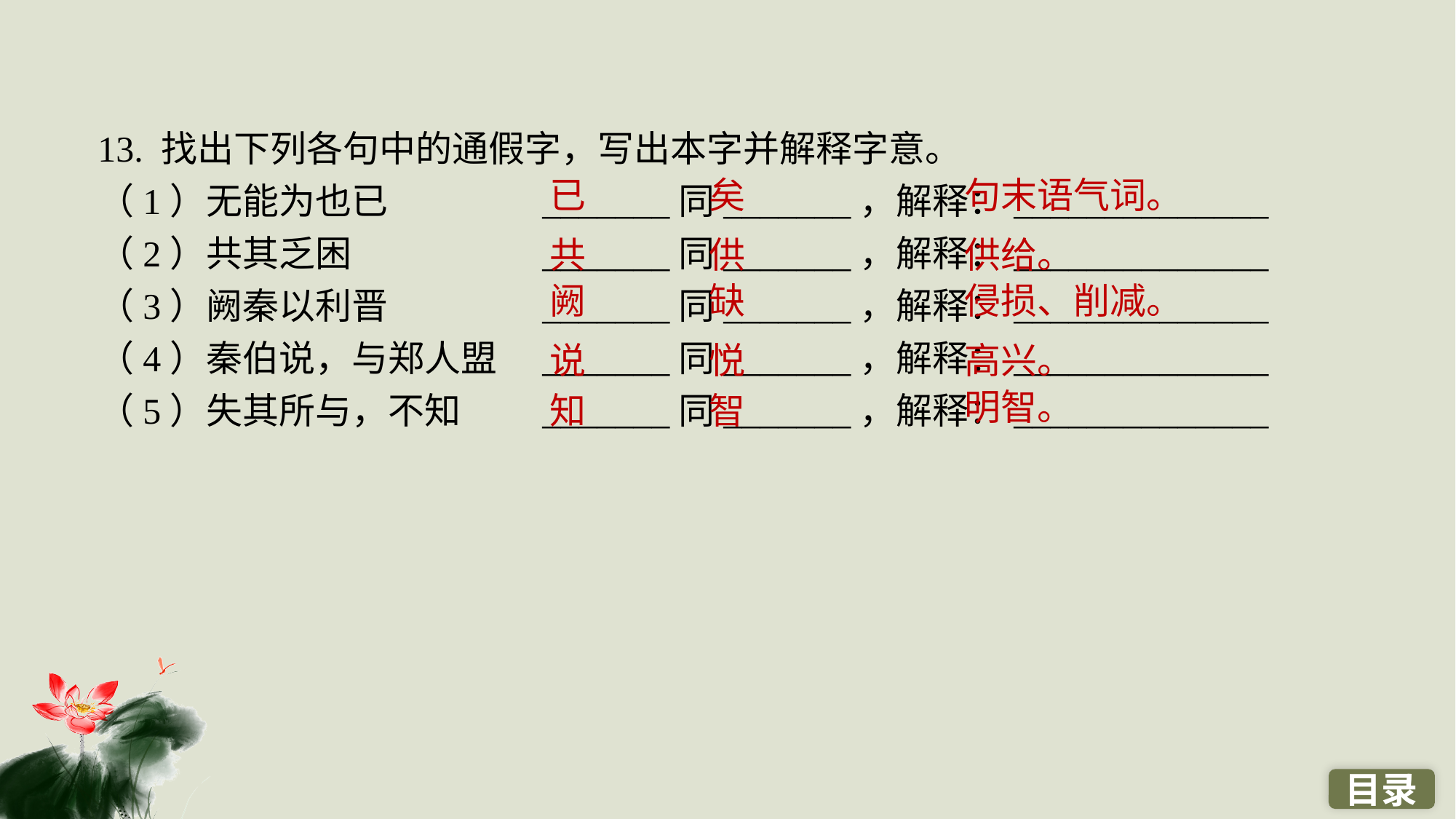

13. 找出下列各句中的通假字，写出本字并解释字意。
（1）无能为也已　　　　_______同_______，解释：______________
（2）共其乏困　　　　　_______同_______，解释：______________
（3）阙秦以利晋　　　　_______同_______，解释：______________
（4）秦伯说，与郑人盟　_______同_______，解释：______________
（5）失其所与，不知　　_______同_______，解释：______________
已
矣
句末语气词。
共
供
供给。
阙
缺
侵损、削减。
说
悦
高兴。
明智。
知
智